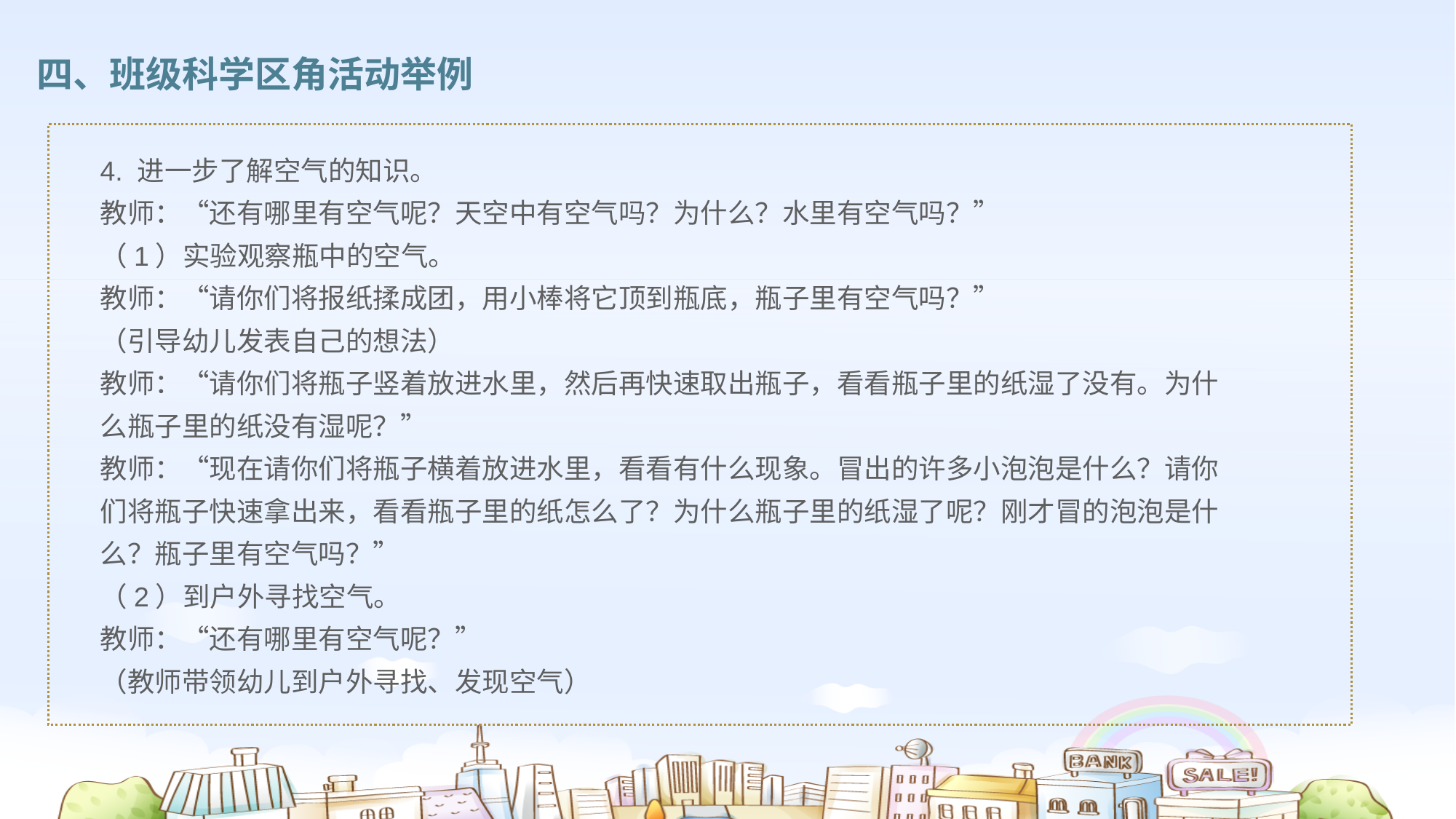

四、班级科学区角活动举例

4. 进一步了解空气的知识。
教师：“还有哪里有空气呢？天空中有空气吗？为什么？水里有空气吗？”
（1）实验观察瓶中的空气。
教师：“请你们将报纸揉成团，用小棒将它顶到瓶底，瓶子里有空气吗？”
（引导幼儿发表自己的想法）
教师：“请你们将瓶子竖着放进水里，然后再快速取出瓶子，看看瓶子里的纸湿了没有。为什么瓶子里的纸没有湿呢？”
教师：“现在请你们将瓶子横着放进水里，看看有什么现象。冒出的许多小泡泡是什么？请你们将瓶子快速拿出来，看看瓶子里的纸怎么了？为什么瓶子里的纸湿了呢？刚才冒的泡泡是什么？瓶子里有空气吗？”
（2）到户外寻找空气。
教师：“还有哪里有空气呢？”
（教师带领幼儿到户外寻找、发现空气）